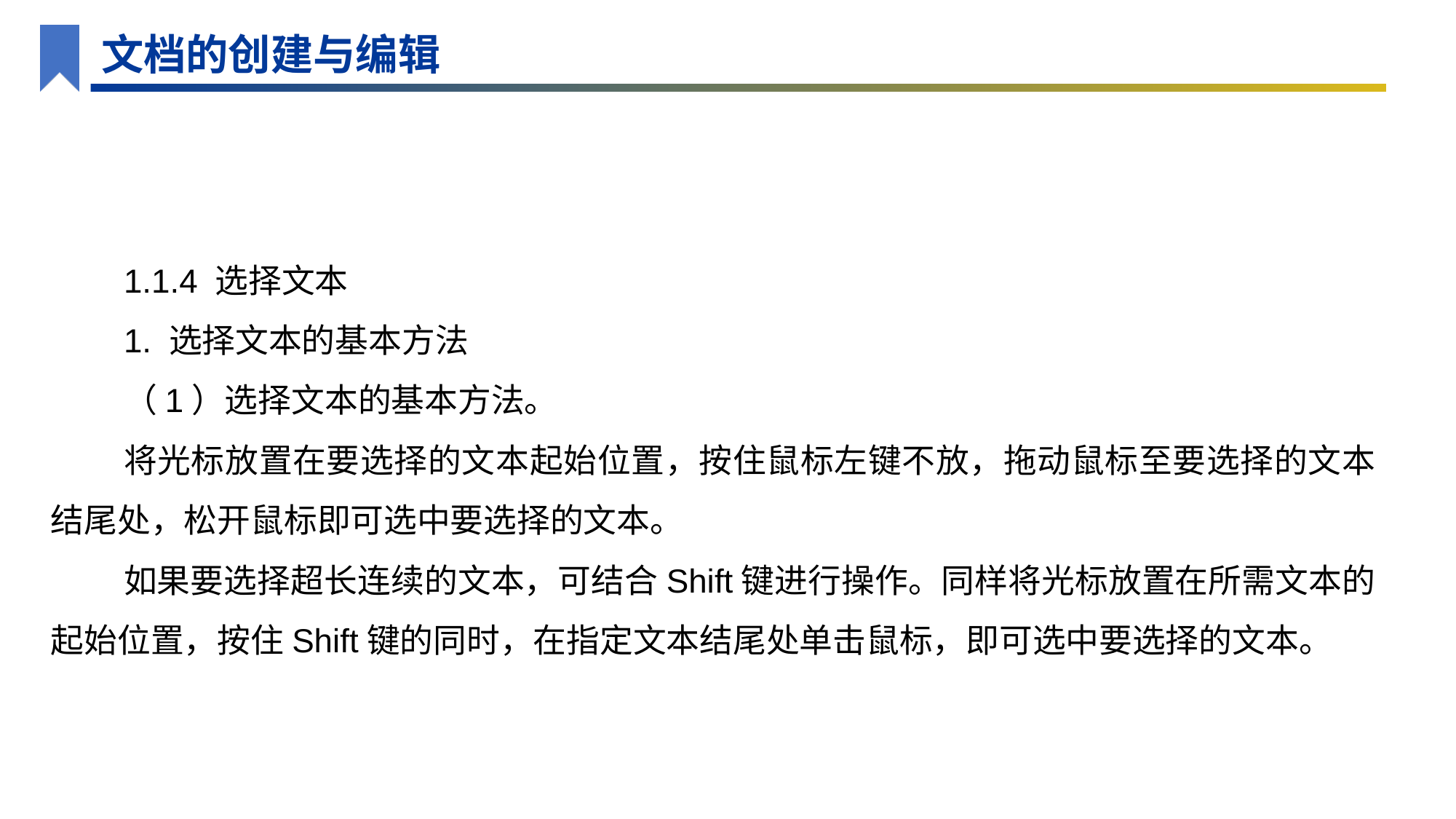

文档的创建与编辑
1.1.4 选择文本
1. 选择文本的基本方法
（1）选择文本的基本方法。
将光标放置在要选择的文本起始位置，按住鼠标左键不放，拖动鼠标至要选择的文本结尾处，松开鼠标即可选中要选择的文本。
如果要选择超长连续的文本，可结合Shift键进行操作。同样将光标放置在所需文本的起始位置，按住Shift键的同时，在指定文本结尾处单击鼠标，即可选中要选择的文本。